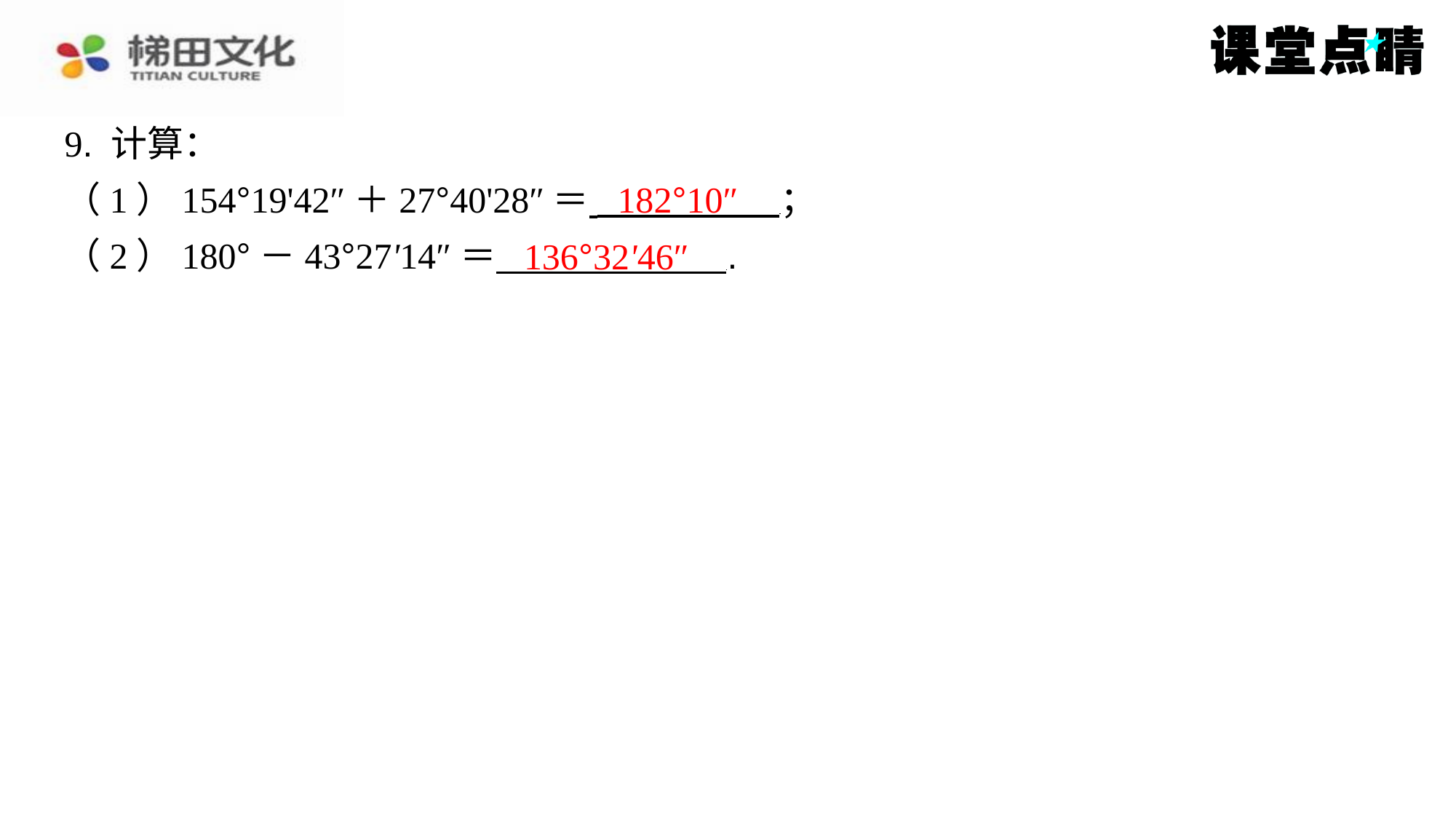

9. 计算：
（1）154°19'42″＋27°40'28″＝                             ⁠；
（2）180°－43°27'14″＝                                   ⁠.
182°10″
136°32'46″